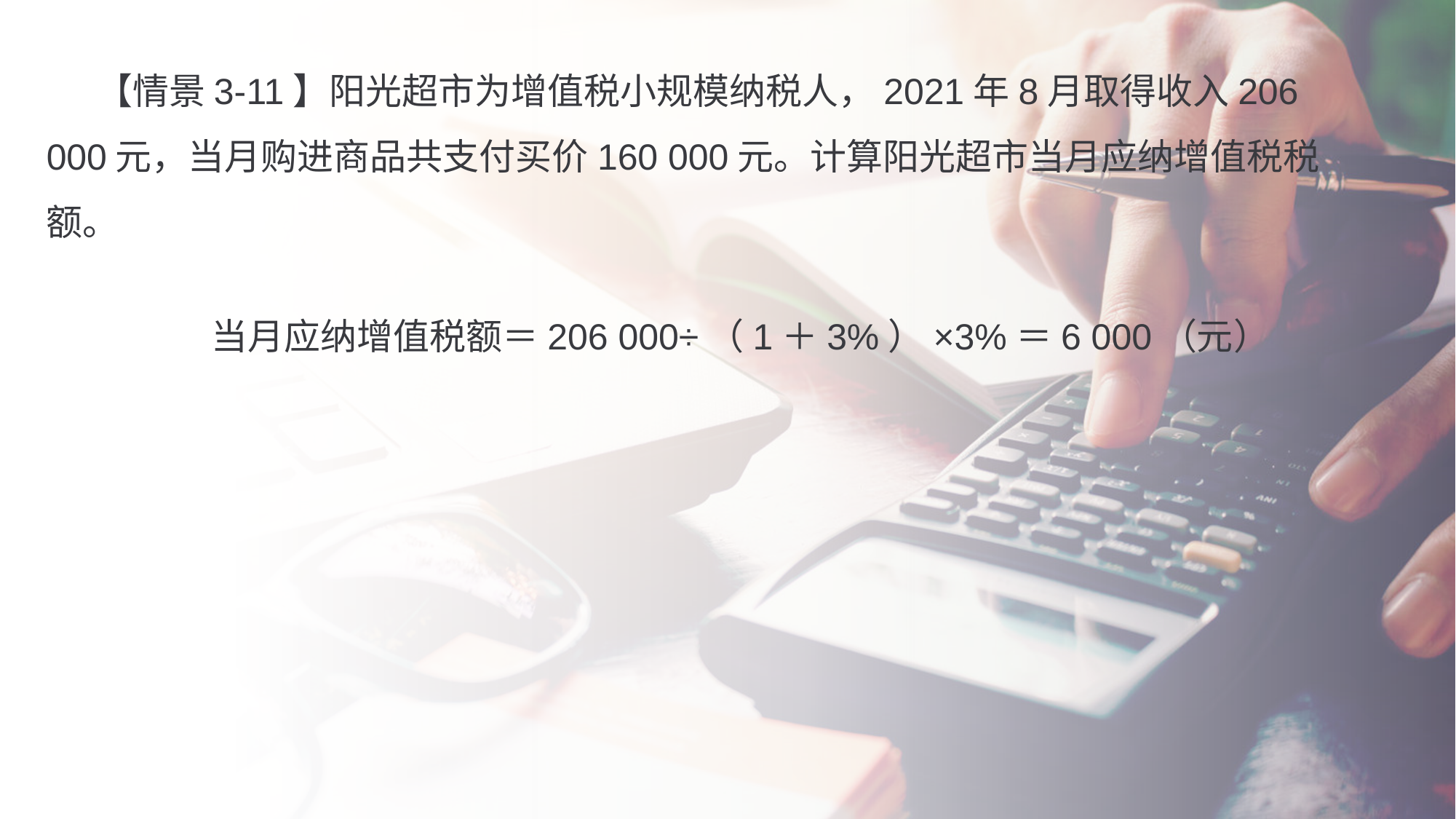

【情景3-11】阳光超市为增值税小规模纳税人，2021年8月取得收入206 000元，当月购进商品共支付买价160 000元。计算阳光超市当月应纳增值税税额。
当月应纳增值税额＝206 000÷（1＋3%）×3%＝6 000（元）